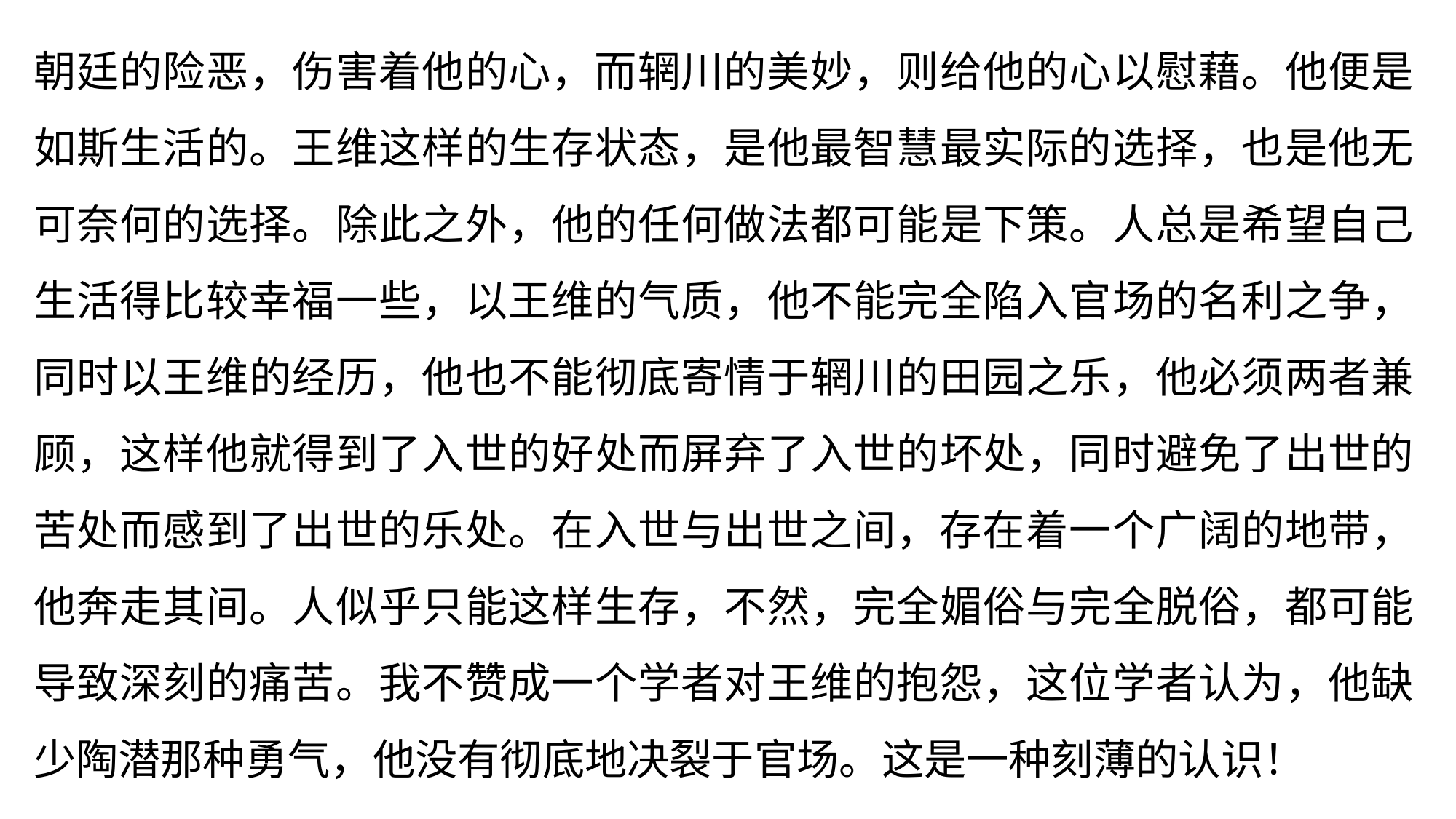

朝廷的险恶，伤害着他的心，而辋川的美妙，则给他的心以慰藉。他便是如斯生活的。王维这样的生存状态，是他最智慧最实际的选择，也是他无可奈何的选择。除此之外，他的任何做法都可能是下策。人总是希望自己生活得比较幸福一些，以王维的气质，他不能完全陷入官场的名利之争，同时以王维的经历，他也不能彻底寄情于辋川的田园之乐，他必须两者兼顾，这样他就得到了入世的好处而屏弃了入世的坏处，同时避免了出世的苦处而感到了出世的乐处。在入世与出世之间，存在着一个广阔的地带，他奔走其间。人似乎只能这样生存，不然，完全媚俗与完全脱俗，都可能导致深刻的痛苦。我不赞成一个学者对王维的抱怨，这位学者认为，他缺少陶潜那种勇气，他没有彻底地决裂于官场。这是一种刻薄的认识！